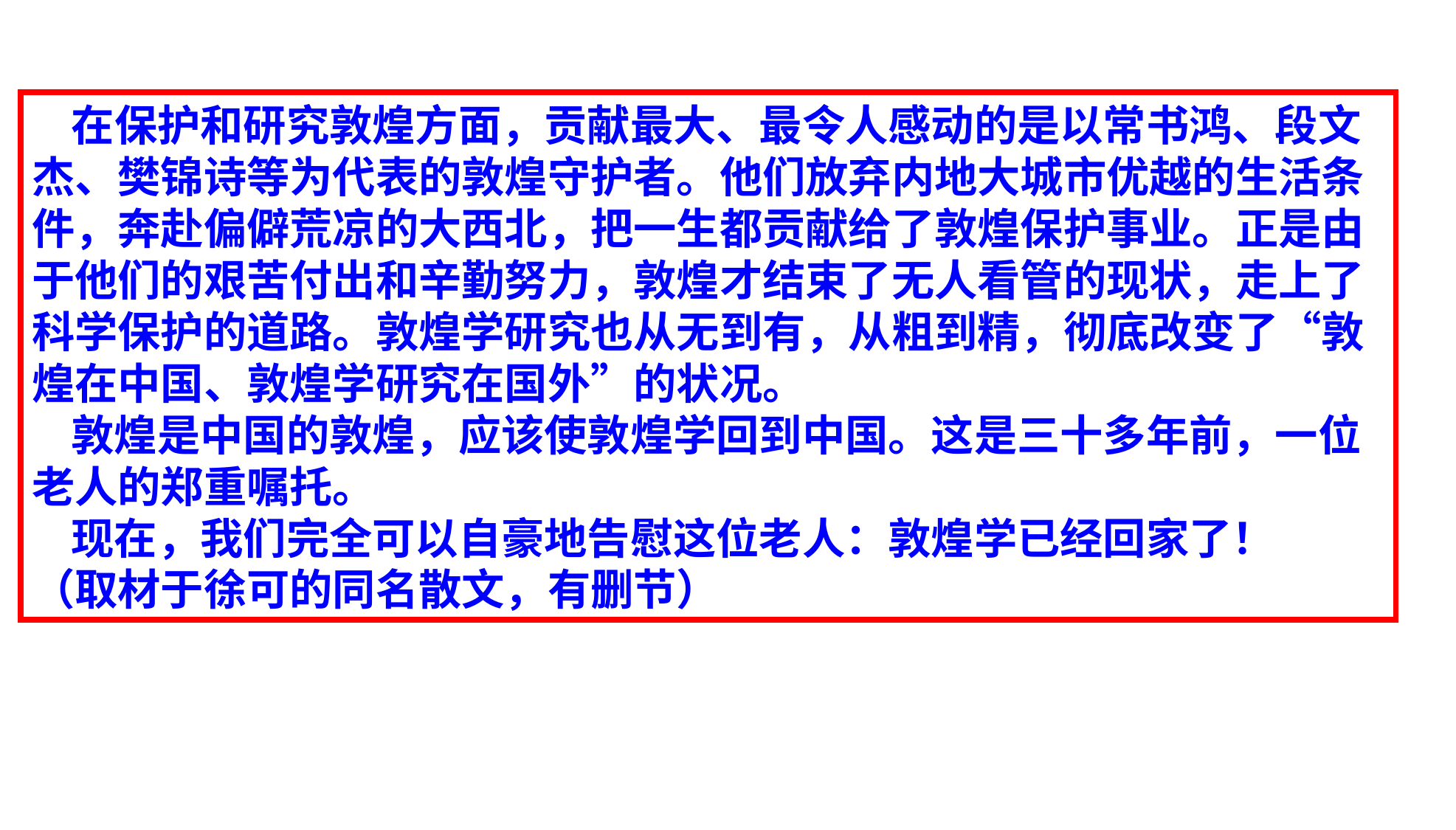

在保护和研究敦煌方面，贡献最大、最令人感动的是以常书鸿、段文杰、樊锦诗等为代表的敦煌守护者。他们放弃内地大城市优越的生活条件，奔赴偏僻荒凉的大西北，把一生都贡献给了敦煌保护事业。正是由于他们的艰苦付出和辛勤努力，敦煌才结束了无人看管的现状，走上了科学保护的道路。敦煌学研究也从无到有，从粗到精，彻底改变了“敦煌在中国、敦煌学研究在国外”的状况。
   敦煌是中国的敦煌，应该使敦煌学回到中国。这是三十多年前，一位老人的郑重嘱托。
   现在，我们完全可以自豪地告慰这位老人：敦煌学已经回家了！
（取材于徐可的同名散文，有删节）